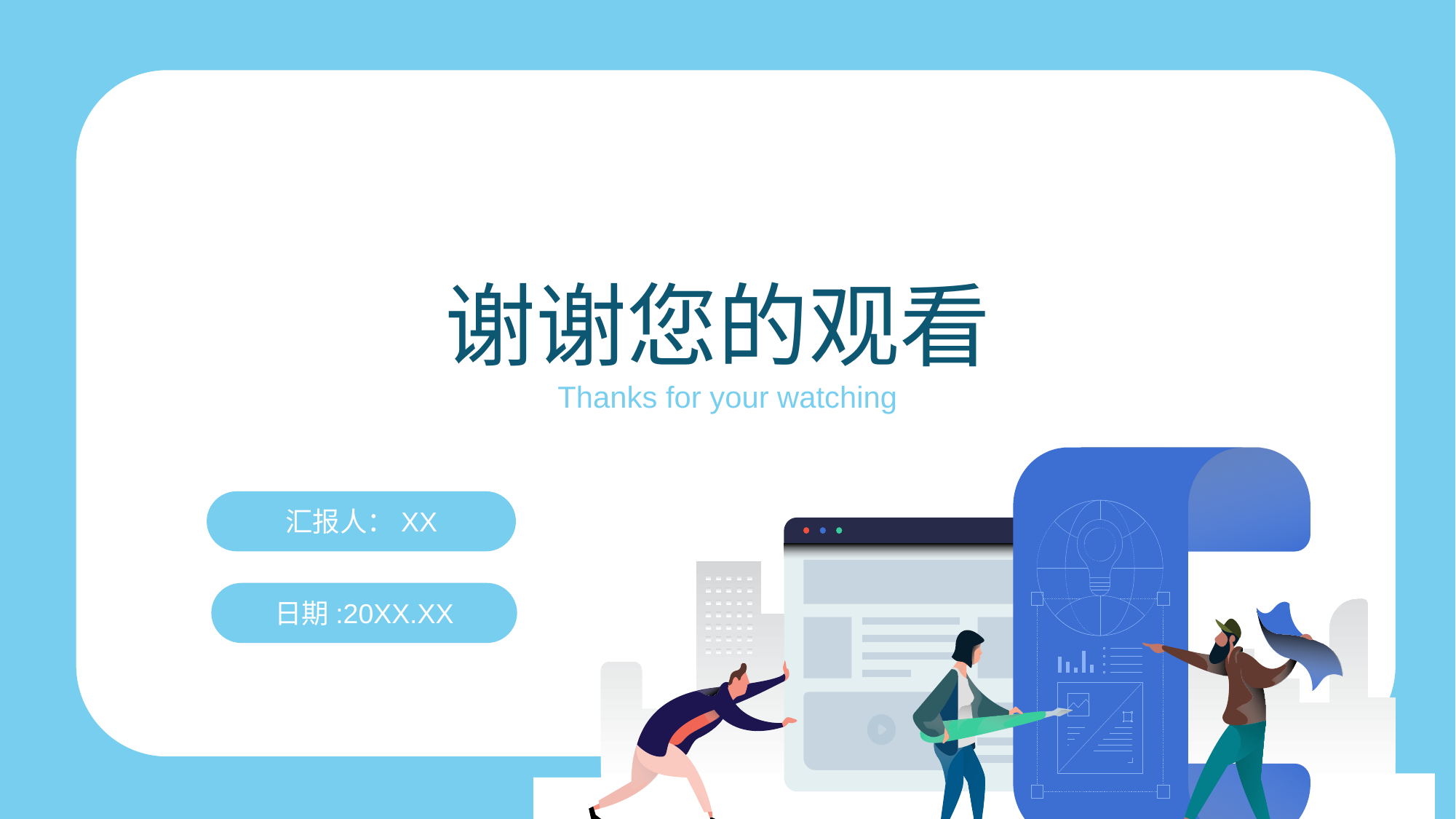

谢谢您的观看
Thanks for your watching

汇报人：XX

日期:20XX.XX